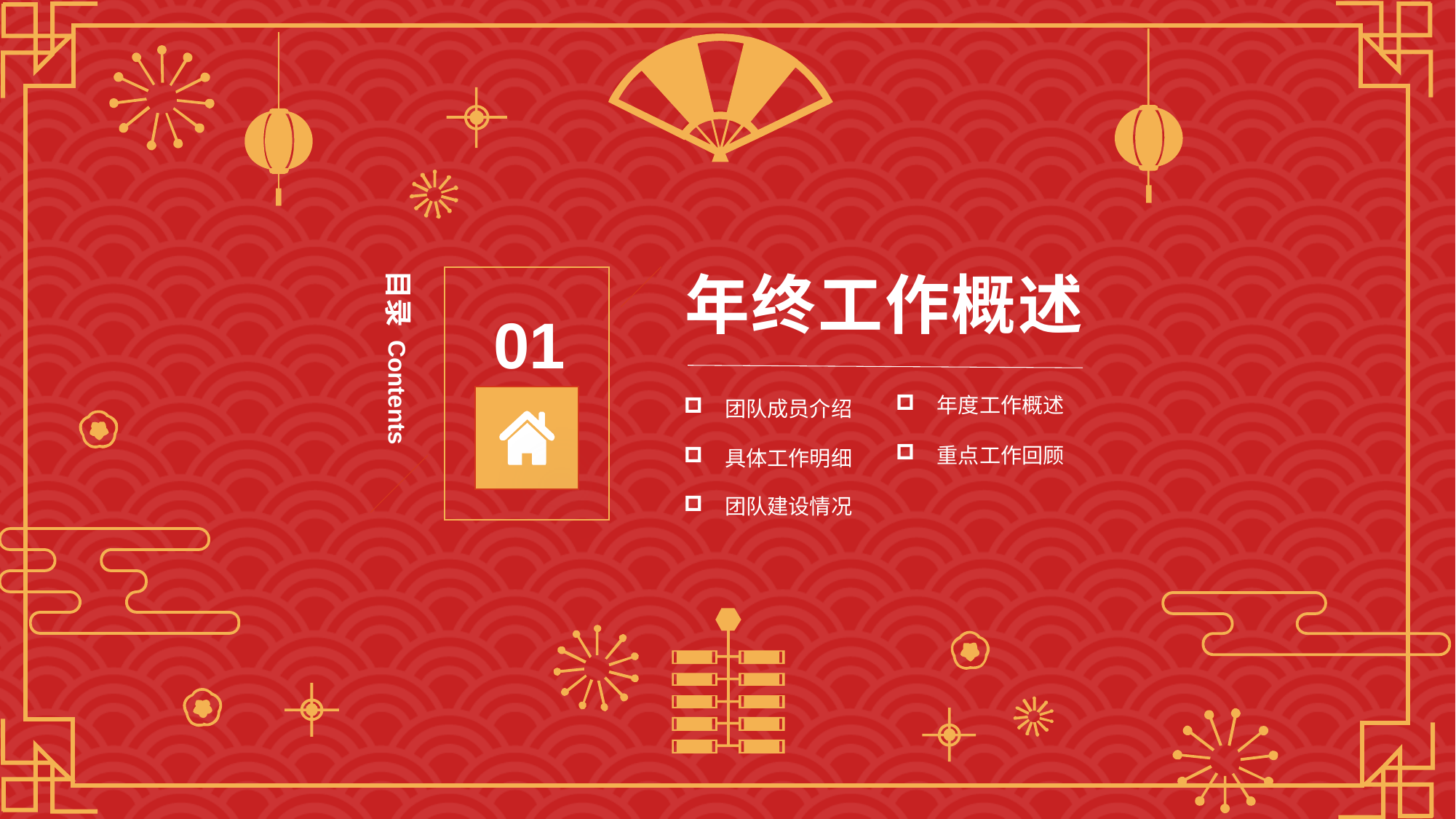

年终工作概述

01
目录 Contents

年度工作概述
团队成员介绍

重点工作回顾
具体工作明细
团队建设情况